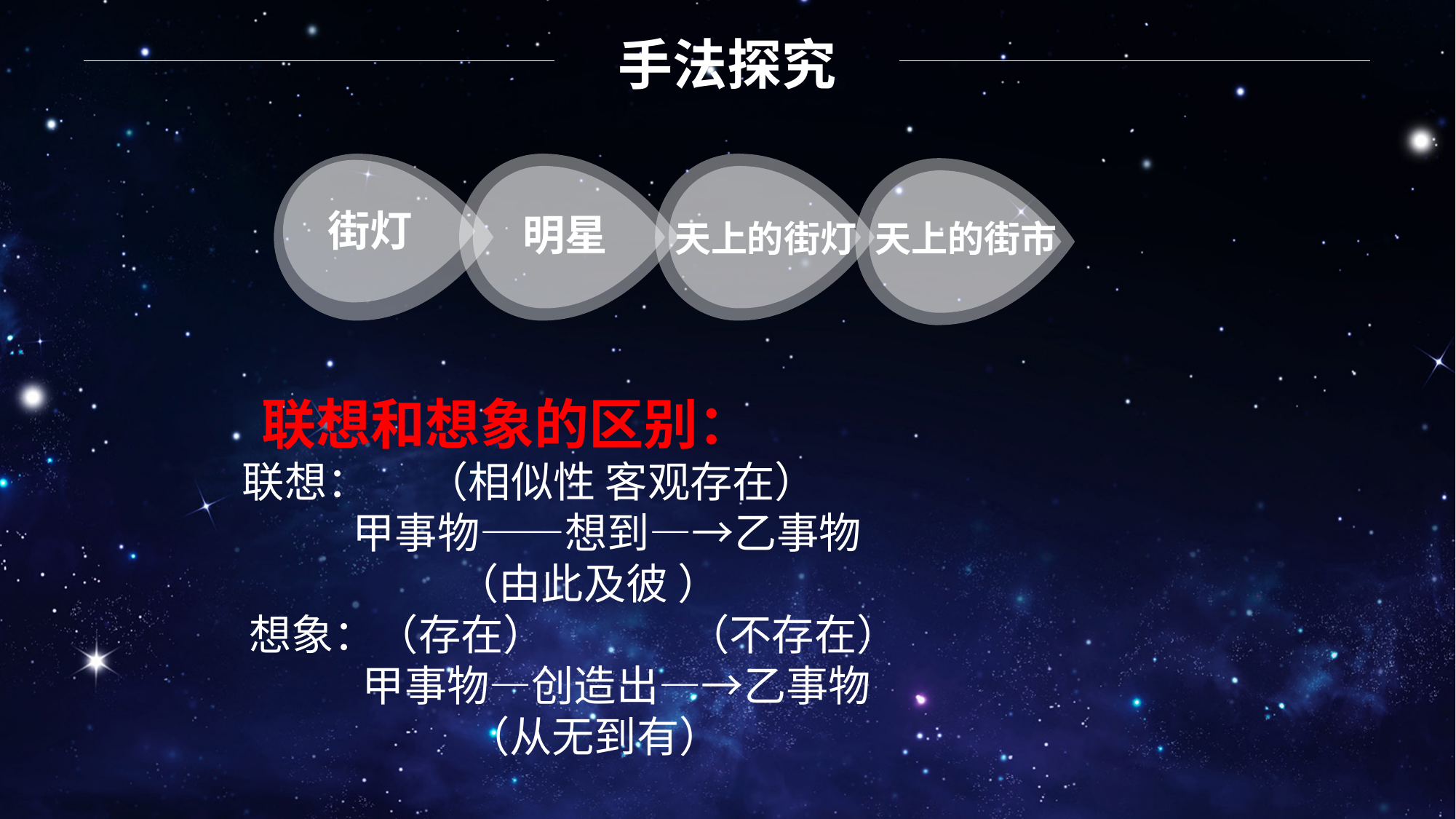

手法探究

明星

街灯

天上的街灯

天上的街市
    联想和想象的区别：
    联想：      （相似性 客观存在）
               甲事物——想到—→乙事物
                          （由此及彼 ）
    想象：（存在）               （不存在）
                甲事物—创造出—→乙事物
                          （从无到有）